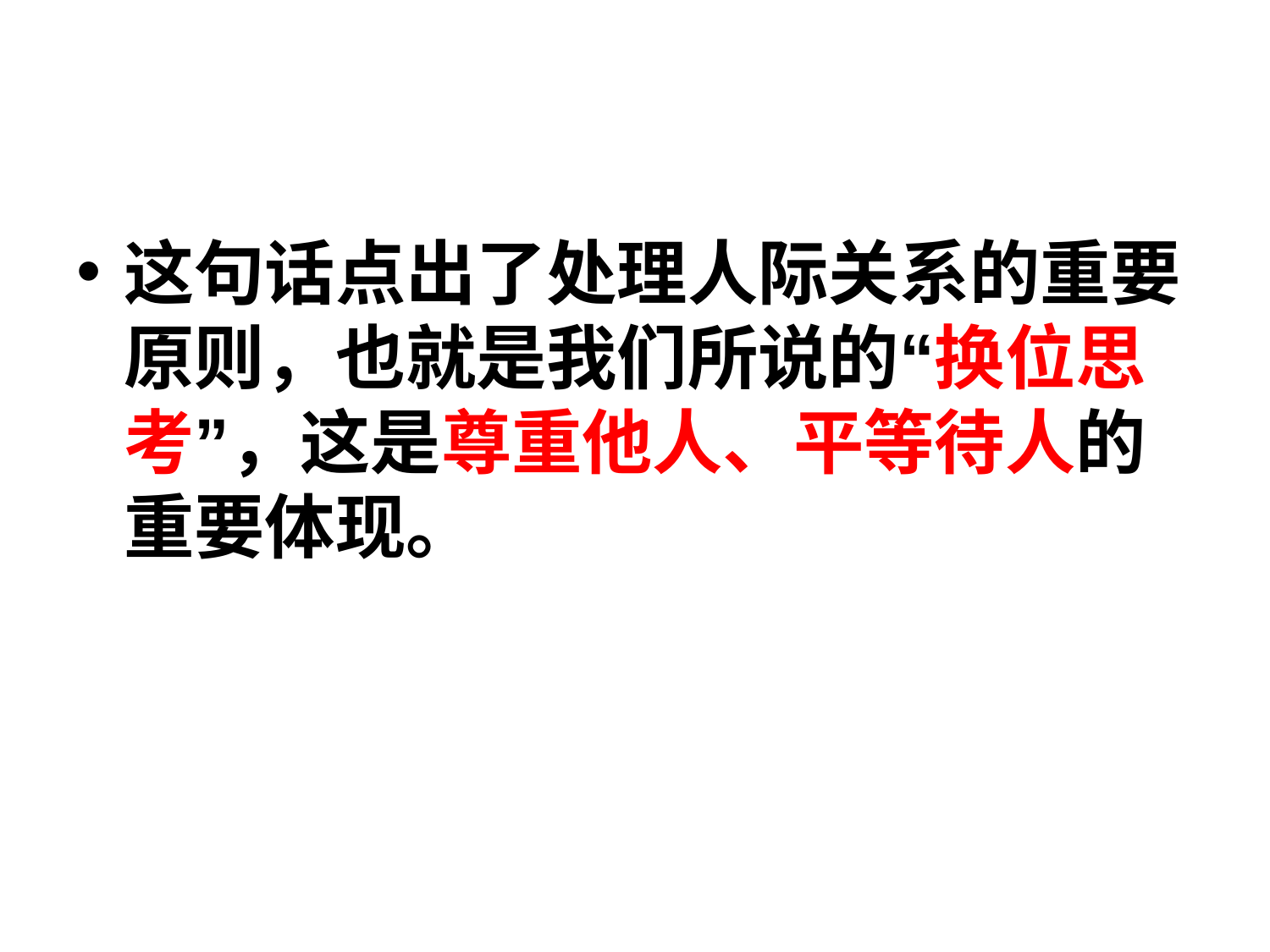

这句话点出了处理人际关系的重要原则，也就是我们所说的“换位思考”，这是尊重他人、平等待人的重要体现。